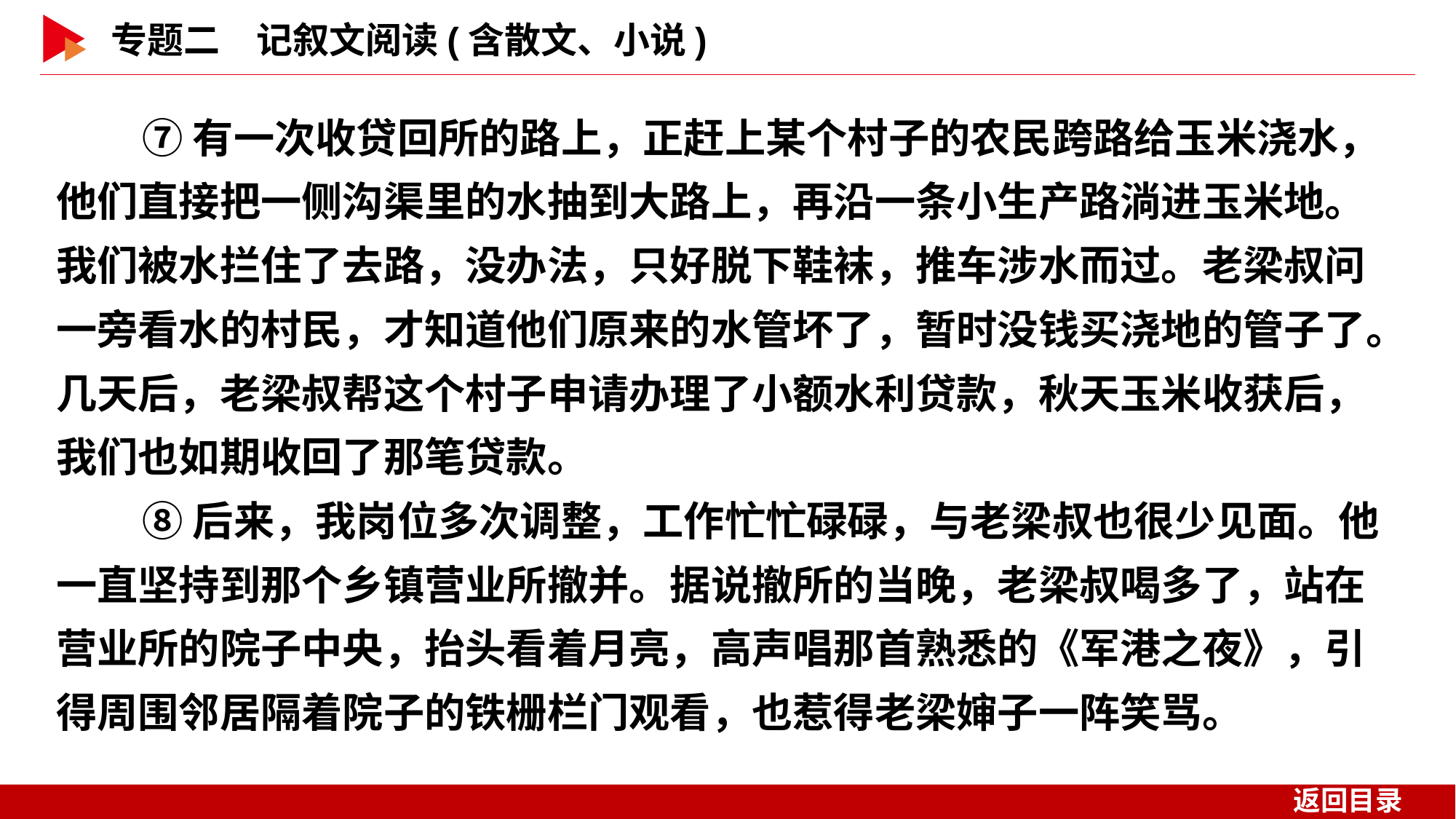

⑦有一次收贷回所的路上，正赶上某个村子的农民跨路给玉米浇水，他们直接把一侧沟渠里的水抽到大路上，再沿一条小生产路淌进玉米地。我们被水拦住了去路，没办法，只好脱下鞋袜，推车涉水而过。老梁叔问一旁看水的村民，才知道他们原来的水管坏了，暂时没钱买浇地的管子了。几天后，老梁叔帮这个村子申请办理了小额水利贷款，秋天玉米收获后，我们也如期收回了那笔贷款。
⑧后来，我岗位多次调整，工作忙忙碌碌，与老梁叔也很少见面。他一直坚持到那个乡镇营业所撤并。据说撤所的当晚，老梁叔喝多了，站在营业所的院子中央，抬头看着月亮，高声唱那首熟悉的《军港之夜》，引得周围邻居隔着院子的铁栅栏门观看，也惹得老梁婶子一阵笑骂。